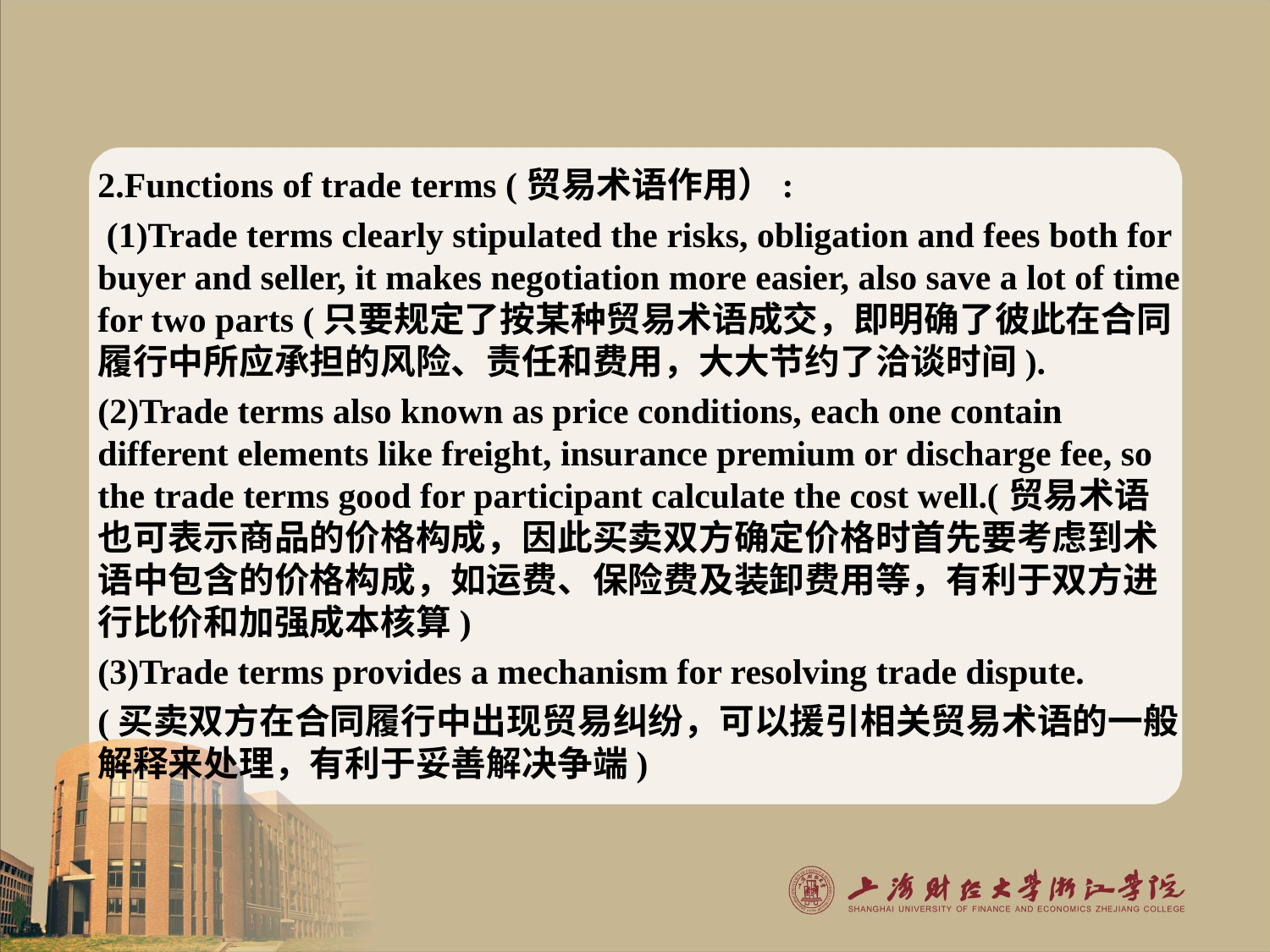

2.Functions of trade terms (贸易术语作用）:
 (1)Trade terms clearly stipulated the risks, obligation and fees both for buyer and seller, it makes negotiation more easier, also save a lot of time for two parts (只要规定了按某种贸易术语成交，即明确了彼此在合同履行中所应承担的风险、责任和费用，大大节约了洽谈时间).
(2)Trade terms also known as price conditions, each one contain different elements like freight, insurance premium or discharge fee, so the trade terms good for participant calculate the cost well.(贸易术语也可表示商品的价格构成，因此买卖双方确定价格时首先要考虑到术语中包含的价格构成，如运费、保险费及装卸费用等，有利于双方进行比价和加强成本核算)
(3)Trade terms provides a mechanism for resolving trade dispute.
(买卖双方在合同履行中出现贸易纠纷，可以援引相关贸易术语的一般解释来处理，有利于妥善解决争端)